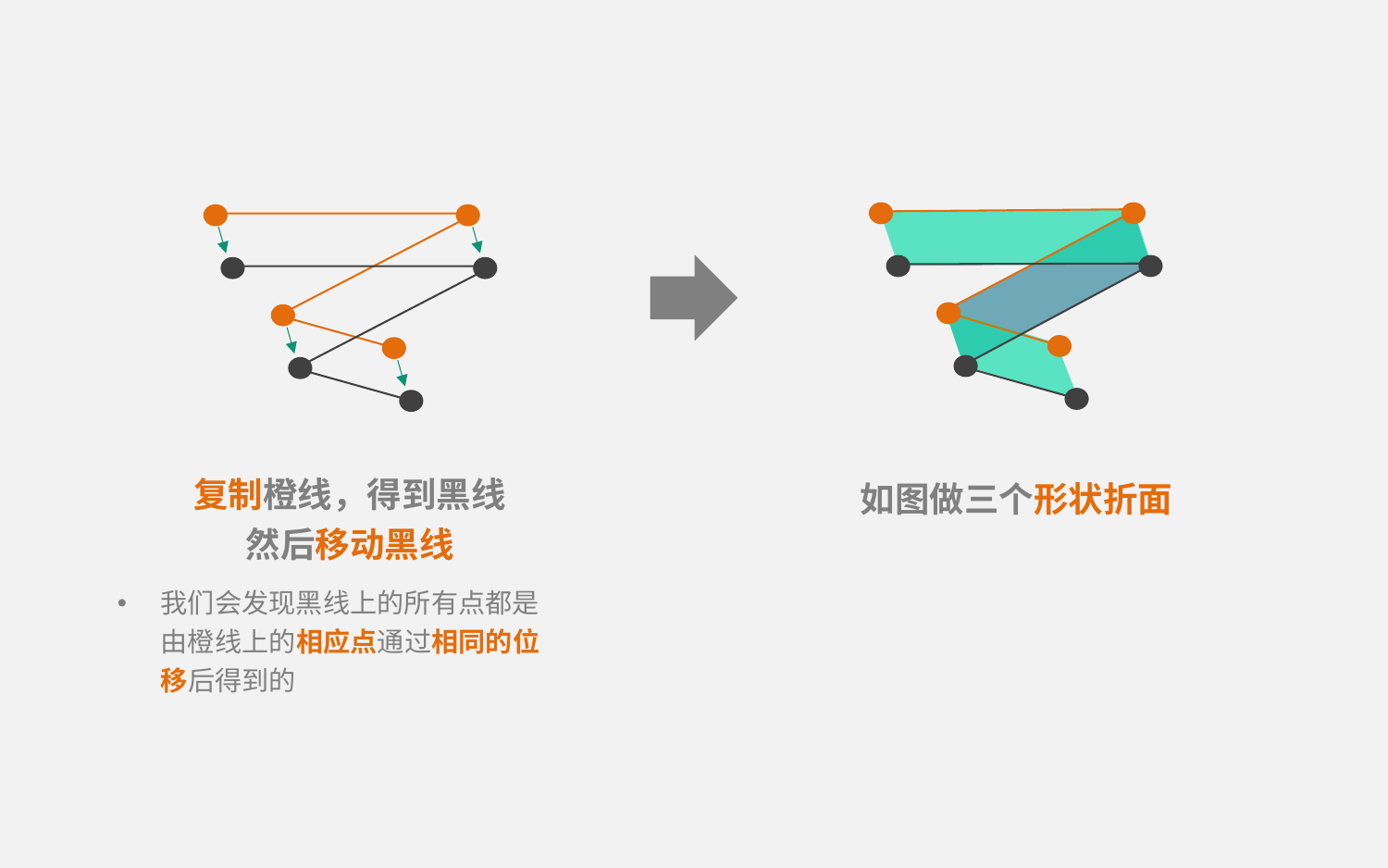

复制橙线，得到黑线
然后移动黑线
如图做三个形状折面
我们会发现黑线上的所有点都是由橙线上的相应点通过相同的位移后得到的